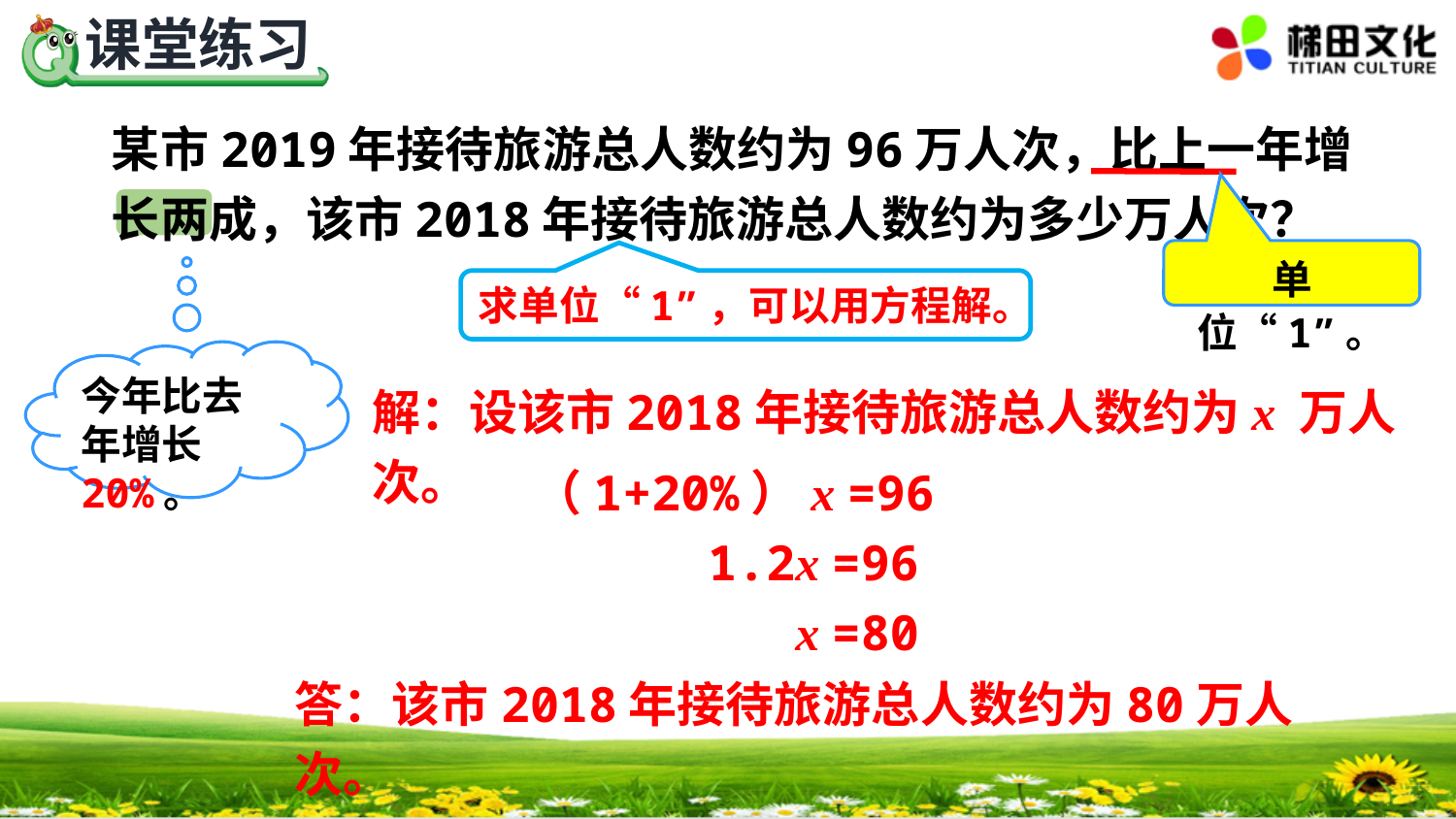

某市2019年接待旅游总人数约为96万人次，比上一年增长两成，该市2018年接待旅游总人数约为多少万人次？

单位“1”。
求单位“1”，可以用方程解。
今年比去年增长20%。
解：设该市2018年接待旅游总人数约为x 万人次。
（1+20%）x =96
      1.2x =96
         x =80
答：该市2018年接待旅游总人数约为80万人次。